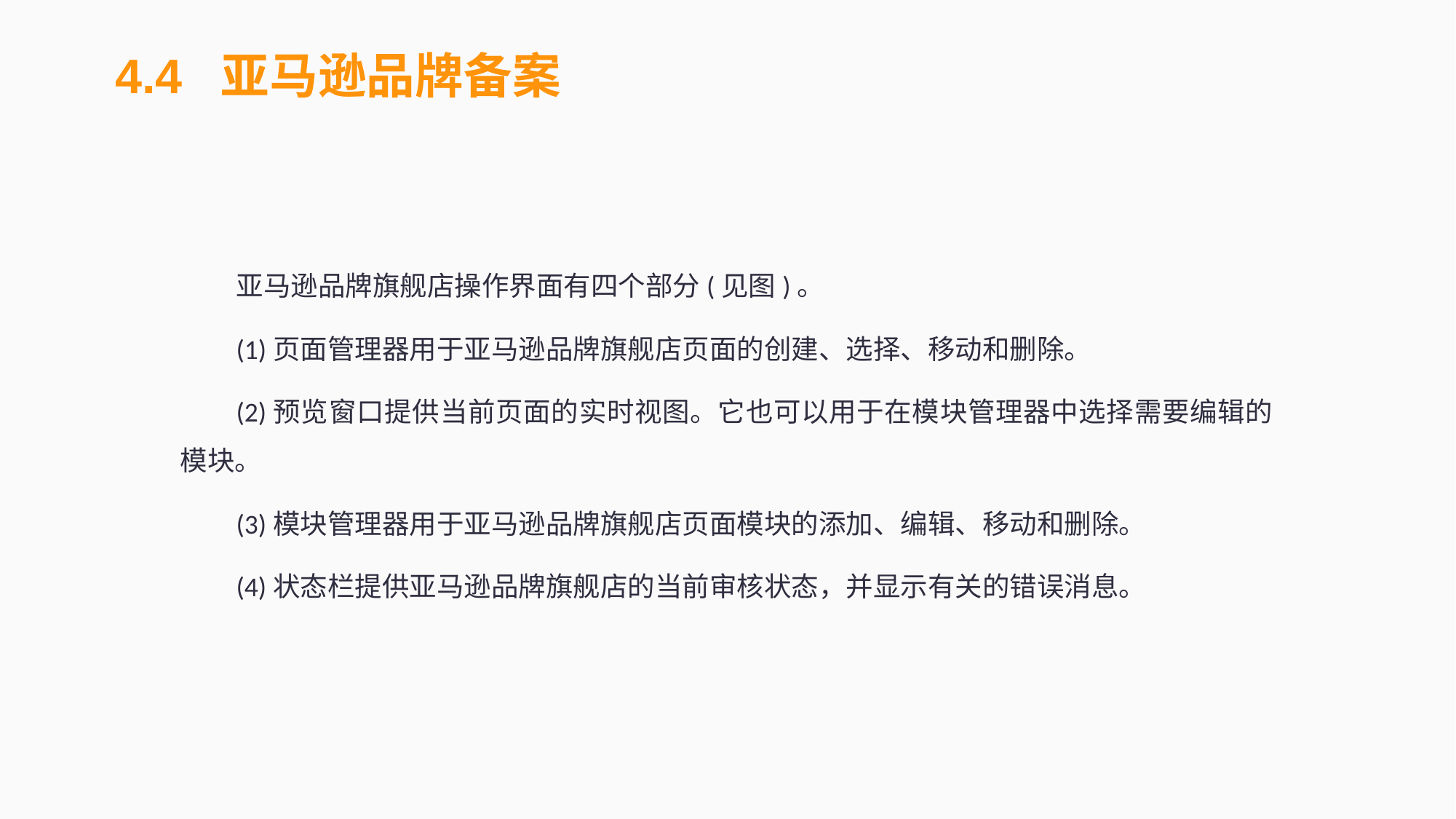

4.4  亚马逊品牌备案
亚马逊品牌旗舰店操作界面有四个部分(见图)。
(1)页面管理器用于亚马逊品牌旗舰店页面的创建、选择、移动和删除。
(2)预览窗口提供当前页面的实时视图。它也可以用于在模块管理器中选择需要编辑的模块。
(3)模块管理器用于亚马逊品牌旗舰店页面模块的添加、编辑、移动和删除。
(4)状态栏提供亚马逊品牌旗舰店的当前审核状态，并显示有关的错误消息。